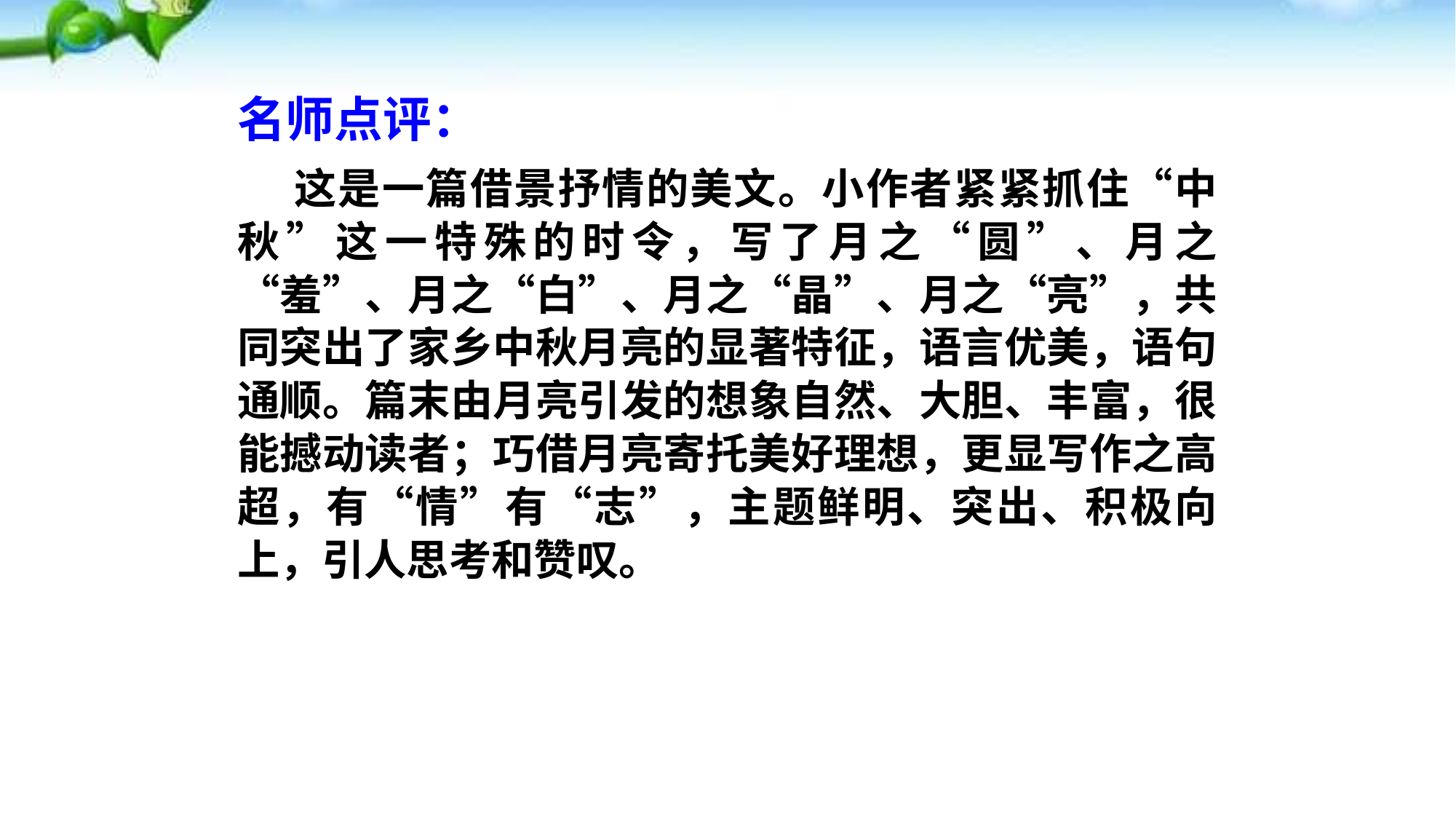

名师点评：
    这是一篇借景抒情的美文。小作者紧紧抓住“中秋”这一特殊的时令，写了月之“圆”、月之“羞”、月之“白”、月之“晶”、月之“亮”，共同突出了家乡中秋月亮的显著特征，语言优美，语句通顺。篇末由月亮引发的想象自然、大胆、丰富，很能撼动读者；巧借月亮寄托美好理想，更显写作之高超，有“情”有“志”，主题鲜明、突出、积极向上，引人思考和赞叹。